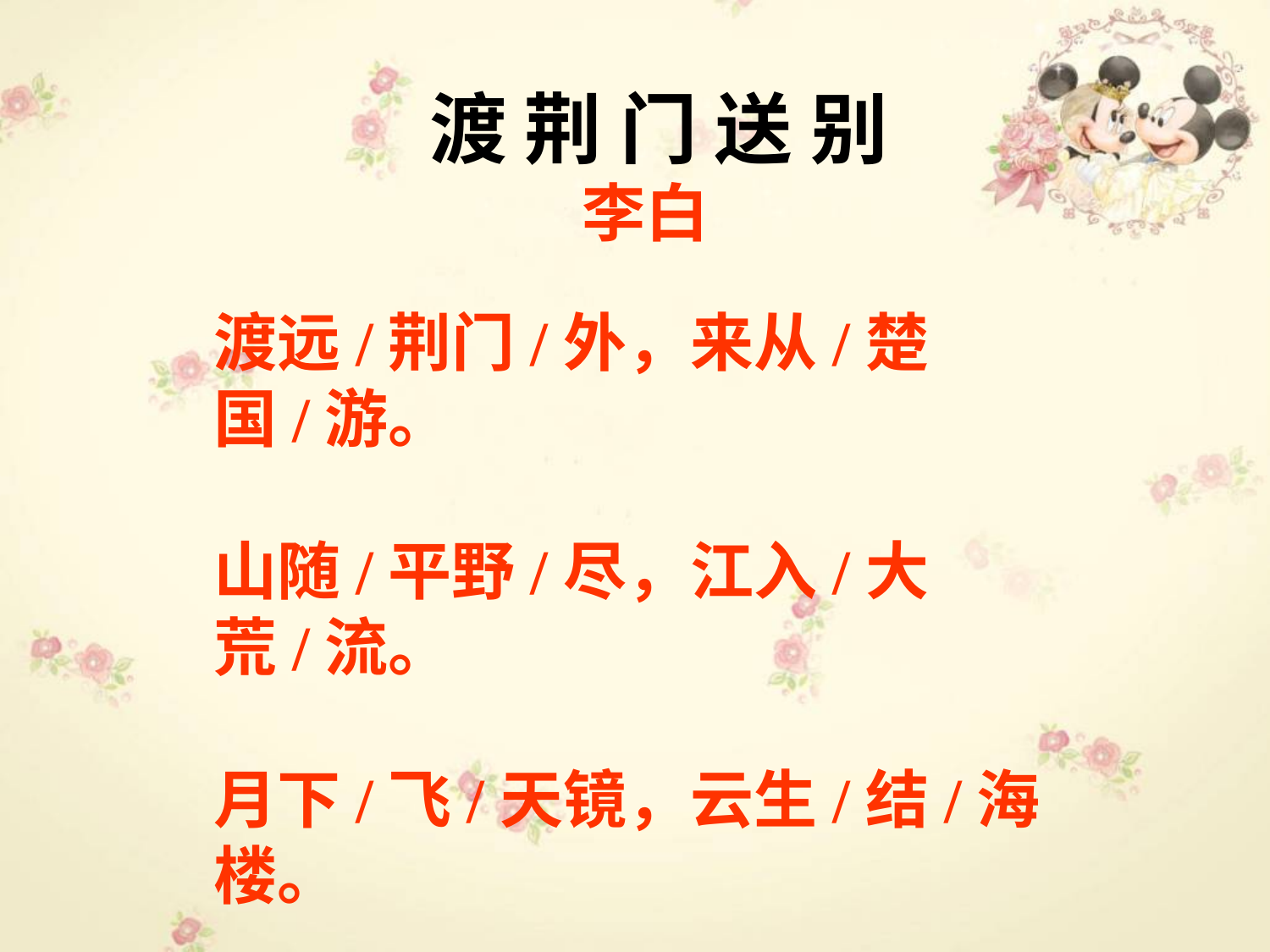

渡 荆 门 送 别
               李白
渡远/荆门/外，来从/楚国/游。

山随/平野/尽，江入/大荒/流。

月下/飞/天镜，云生/结/海楼。

仍怜/故乡/水，万里/送/行舟。